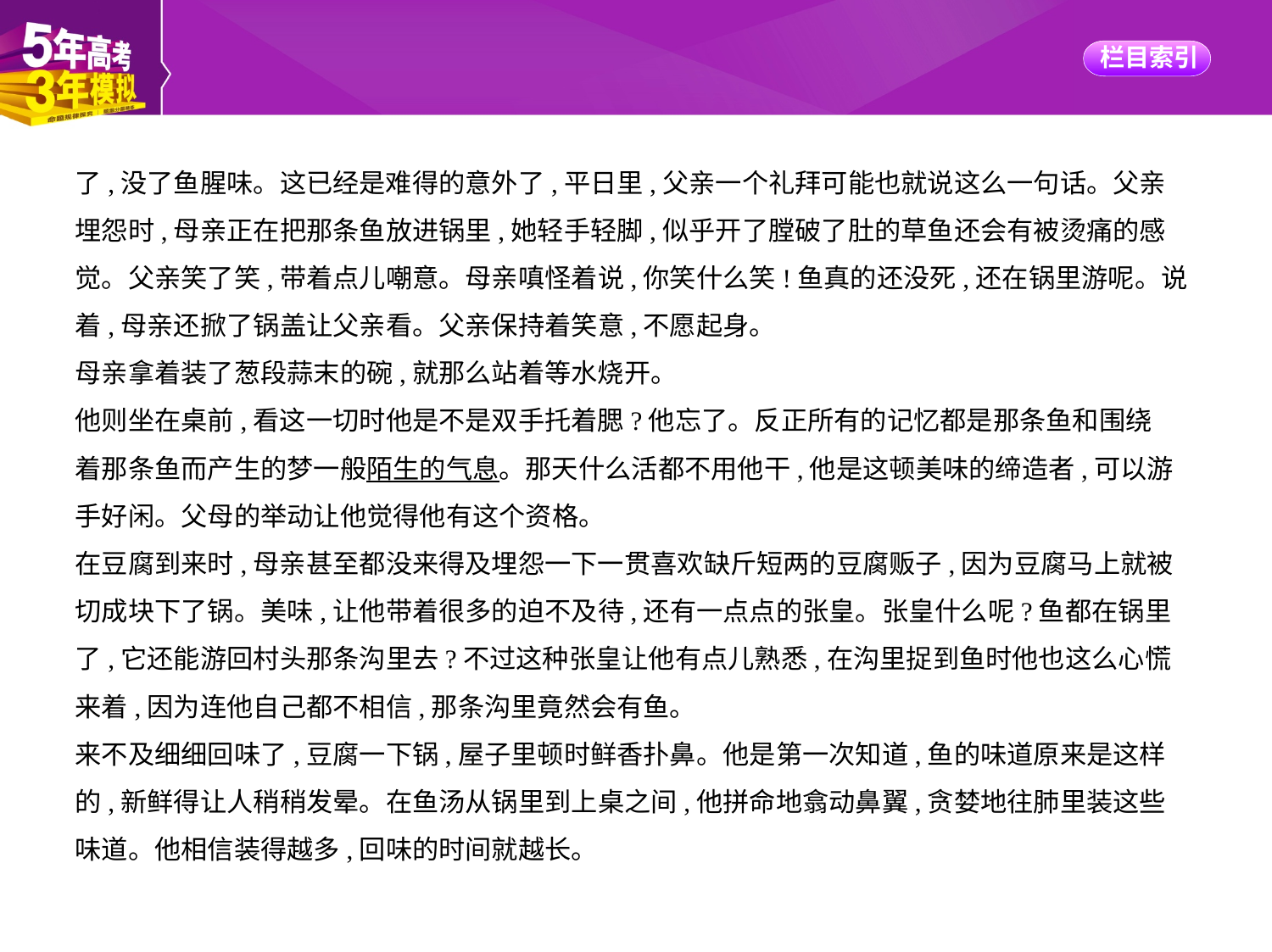

了,没了鱼腥味。这已经是难得的意外了,平日里,父亲一个礼拜可能也就说这么一句话。父亲
埋怨时,母亲正在把那条鱼放进锅里,她轻手轻脚,似乎开了膛破了肚的草鱼还会有被烫痛的感
觉。父亲笑了笑,带着点儿嘲意。母亲嗔怪着说,你笑什么笑!鱼真的还没死,还在锅里游呢。说
着,母亲还掀了锅盖让父亲看。父亲保持着笑意,不愿起身。
母亲拿着装了葱段蒜末的碗,就那么站着等水烧开。
他则坐在桌前,看这一切时他是不是双手托着腮?他忘了。反正所有的记忆都是那条鱼和围绕
着那条鱼而产生的梦一般陌生的气息。那天什么活都不用他干,他是这顿美味的缔造者,可以游
手好闲。父母的举动让他觉得他有这个资格。
在豆腐到来时,母亲甚至都没来得及埋怨一下一贯喜欢缺斤短两的豆腐贩子,因为豆腐马上就被
切成块下了锅。美味,让他带着很多的迫不及待,还有一点点的张皇。张皇什么呢?鱼都在锅里
了,它还能游回村头那条沟里去?不过这种张皇让他有点儿熟悉,在沟里捉到鱼时他也这么心慌
来着,因为连他自己都不相信,那条沟里竟然会有鱼。
来不及细细回味了,豆腐一下锅,屋子里顿时鲜香扑鼻。他是第一次知道,鱼的味道原来是这样
的,新鲜得让人稍稍发晕。在鱼汤从锅里到上桌之间,他拼命地翕动鼻翼,贪婪地往肺里装这些
味道。他相信装得越多,回味的时间就越长。